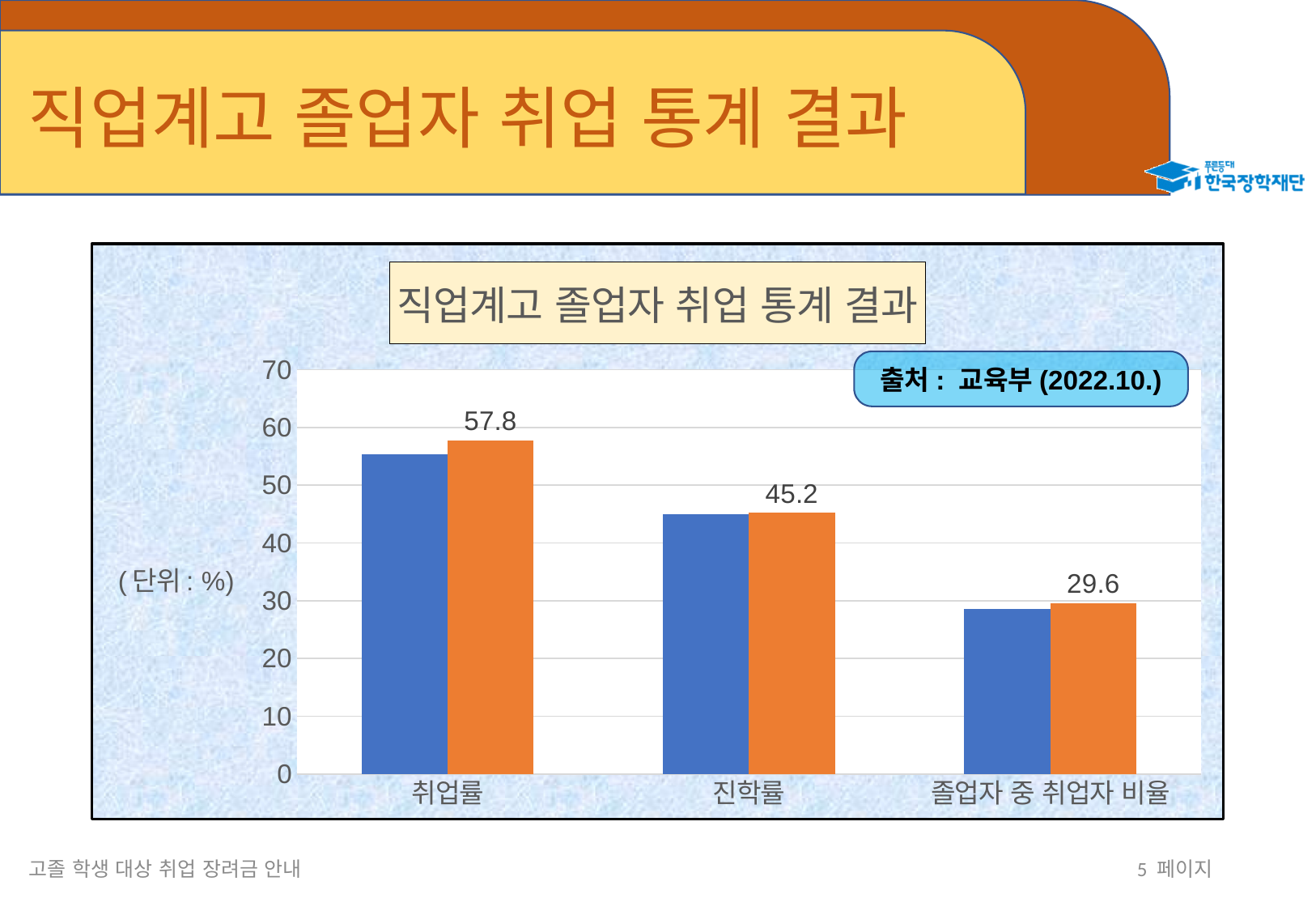

# 직업계고 졸업자 취업 통계 결과

### Chart: 직업계고 졸업자 취업 통계 결과

| Category | 2021 | 2022 |
|---|---|---|
| 취업률 | 55.4 | 57.8 |
| 진학률 | 45.0 | 45.2 |
| 졸업자 중 취업자 비율 | 28.6 | 29.6 |
출처: 교육부(2022.10.)
고졸 학생 대상 취업 장려금 안내
5 페이지